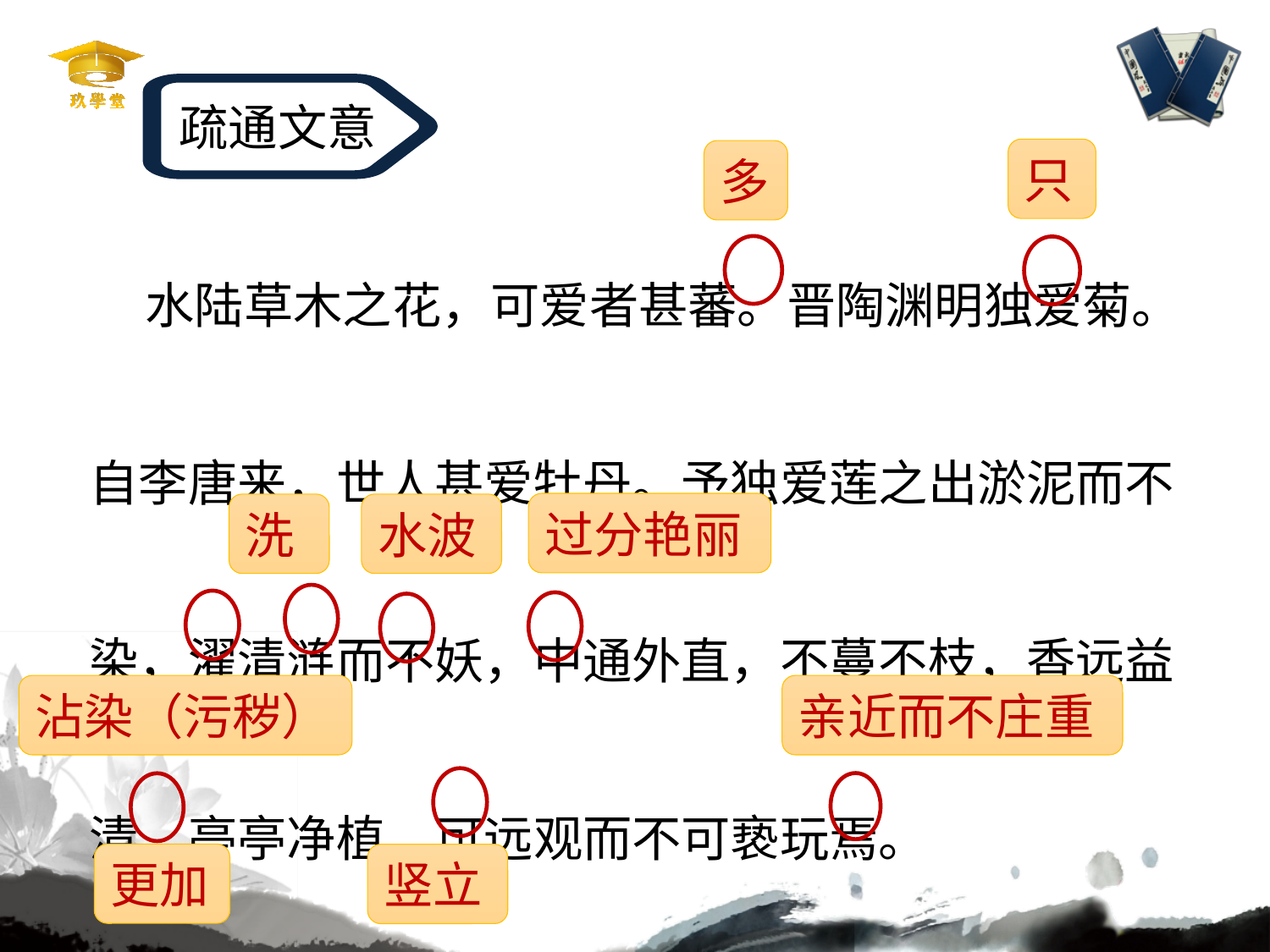

疏通文意
只
多
    水陆草木之花，可爱者甚蕃。晋陶渊明独爱菊。自李唐来，世人甚爱牡丹。予独爱莲之出淤泥而不染，濯清涟而不妖，中通外直，不蔓不枝，香远益清，亭亭净植，可远观而不可亵玩焉。

过分艳丽
洗
水波

沾染（污秽）
亲近而不庄重

更加
竖立